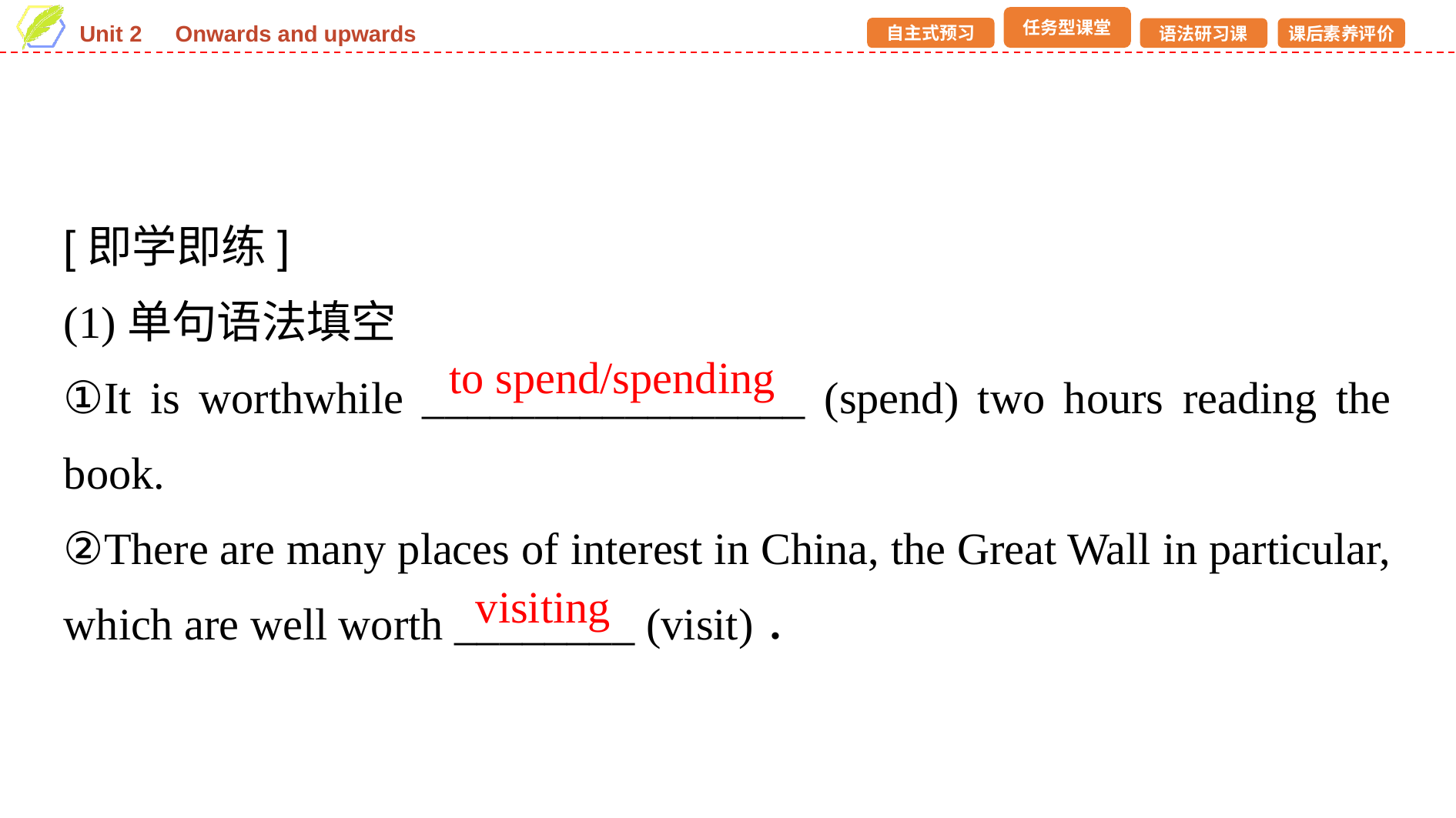

[即学即练]
(1)单句语法填空
①It is worthwhile _________________ (spend) two hours reading the book.
②There are many places of interest in China, the Great Wall in particular, which are well worth ________ (visit)．
to spend/spending
visiting